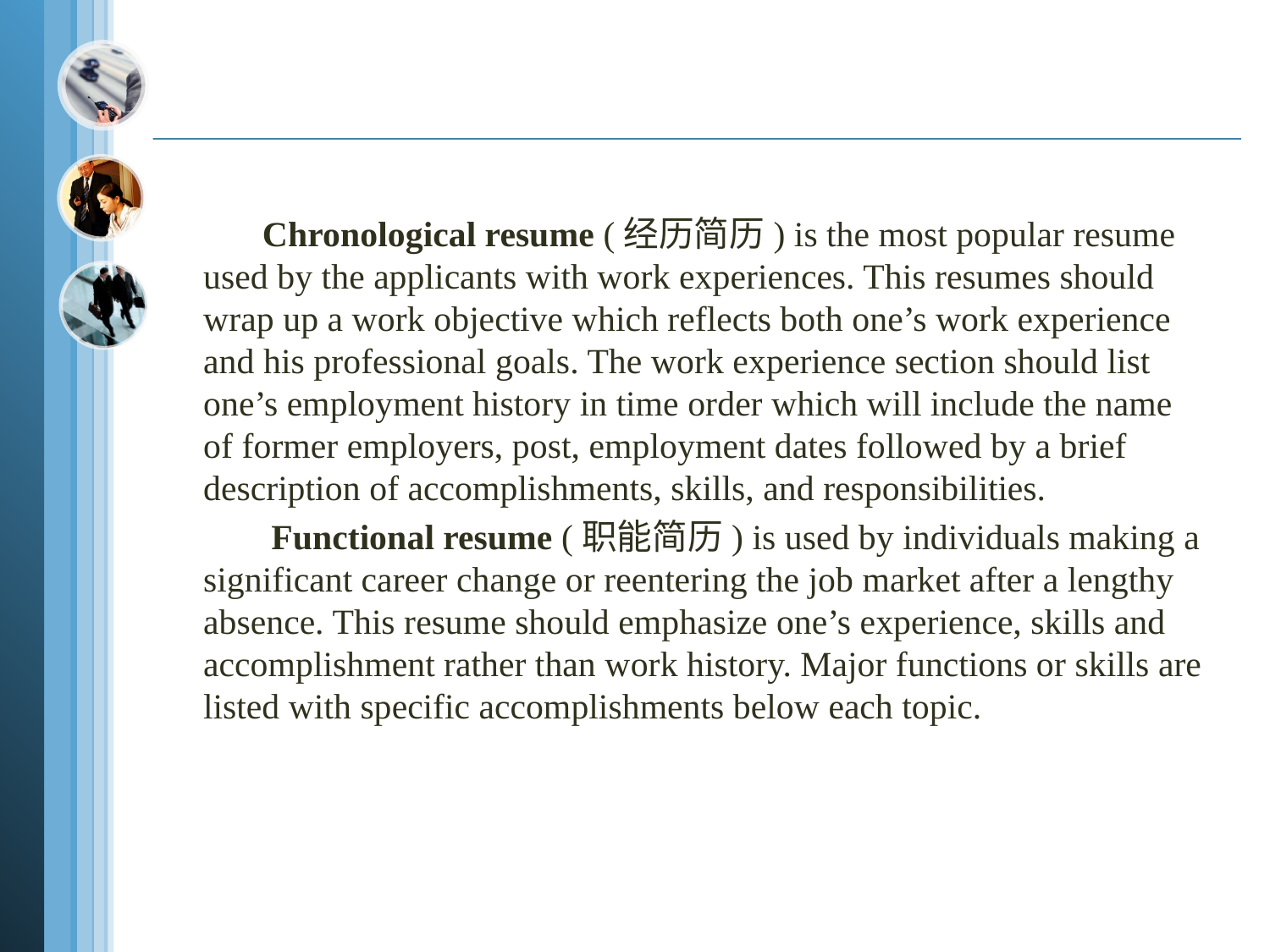

Chronological resume (经历简历) is the most popular resume used by the applicants with work experiences. This resumes should wrap up a work objective which reflects both one’s work experience and his professional goals. The work experience section should list one’s employment history in time order which will include the name of former employers, post, employment dates followed by a brief description of accomplishments, skills, and responsibilities.
             Functional resume (职能简历) is used by individuals making a significant career change or reentering the job market after a lengthy absence. This resume should emphasize one’s experience, skills and accomplishment rather than work history. Major functions or skills are listed with specific accomplishments below each topic.